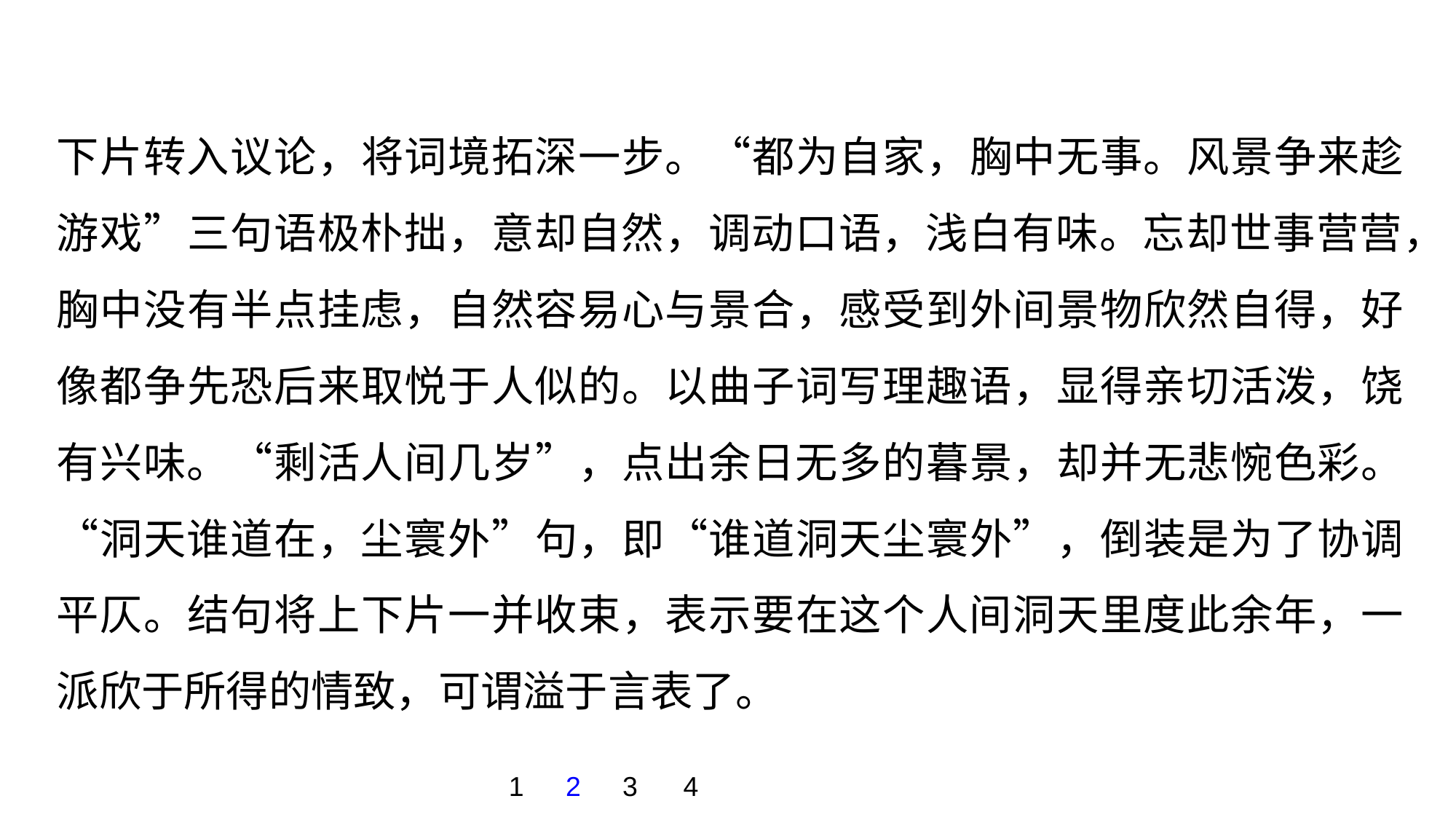

下片转入议论，将词境拓深一步。“都为自家，胸中无事。风景争来趁游戏”三句语极朴拙，意却自然，调动口语，浅白有味。忘却世事营营，胸中没有半点挂虑，自然容易心与景合，感受到外间景物欣然自得，好像都争先恐后来取悦于人似的。以曲子词写理趣语，显得亲切活泼，饶有兴味。“剩活人间几岁”，点出余日无多的暮景，却并无悲惋色彩。“洞天谁道在，尘寰外”句，即“谁道洞天尘寰外”，倒装是为了协调平仄。结句将上下片一并收束，表示要在这个人间洞天里度此余年，一派欣于所得的情致，可谓溢于言表了。
1
2
3
4